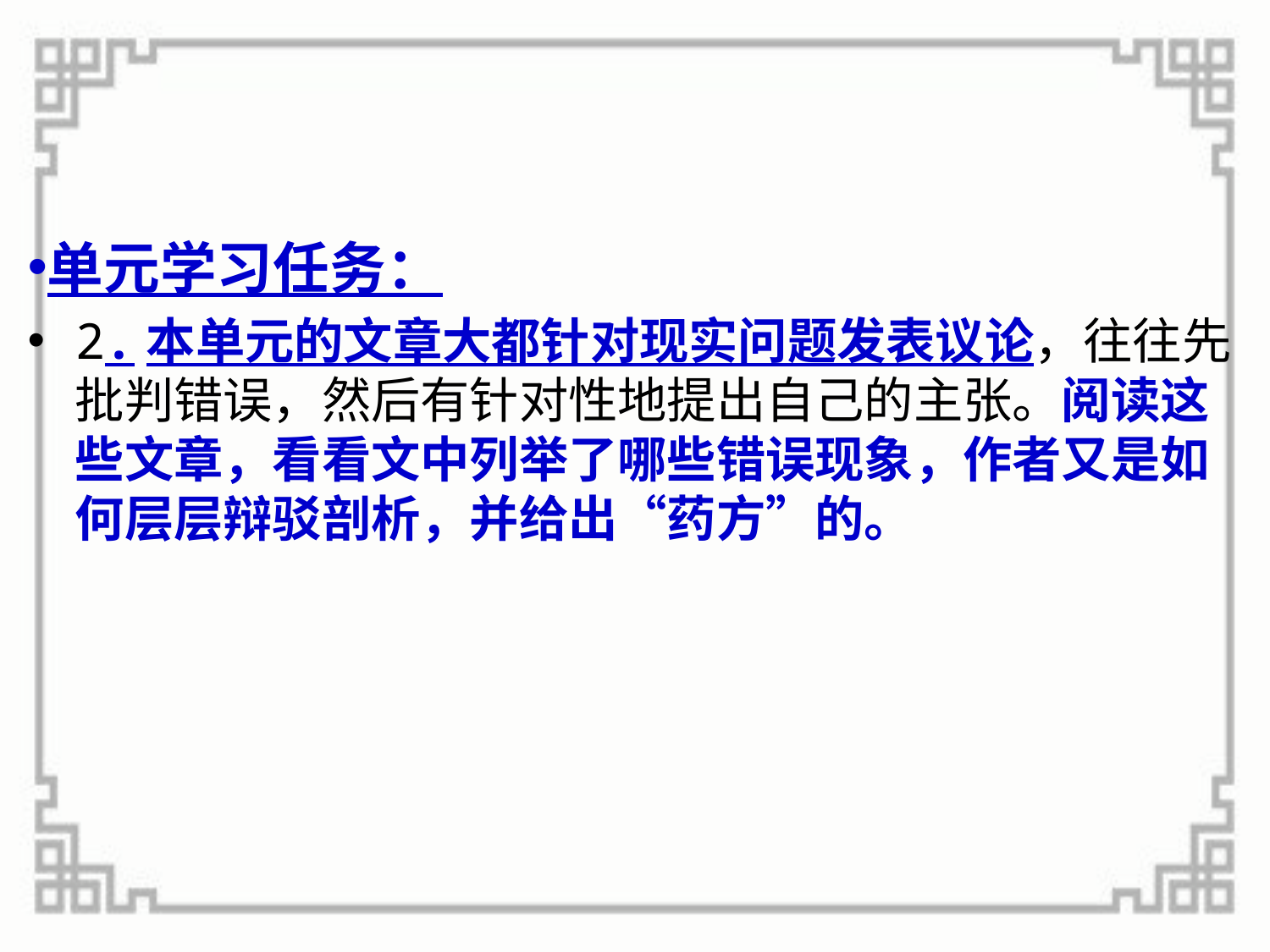

#
单元学习任务：
2.本单元的文章大都针对现实问题发表议论，往往先批判错误，然后有针对性地提出自己的主张。阅读这些文章，看看文中列举了哪些错误现象，作者又是如何层层辩驳剖析，并给出“药方”的。